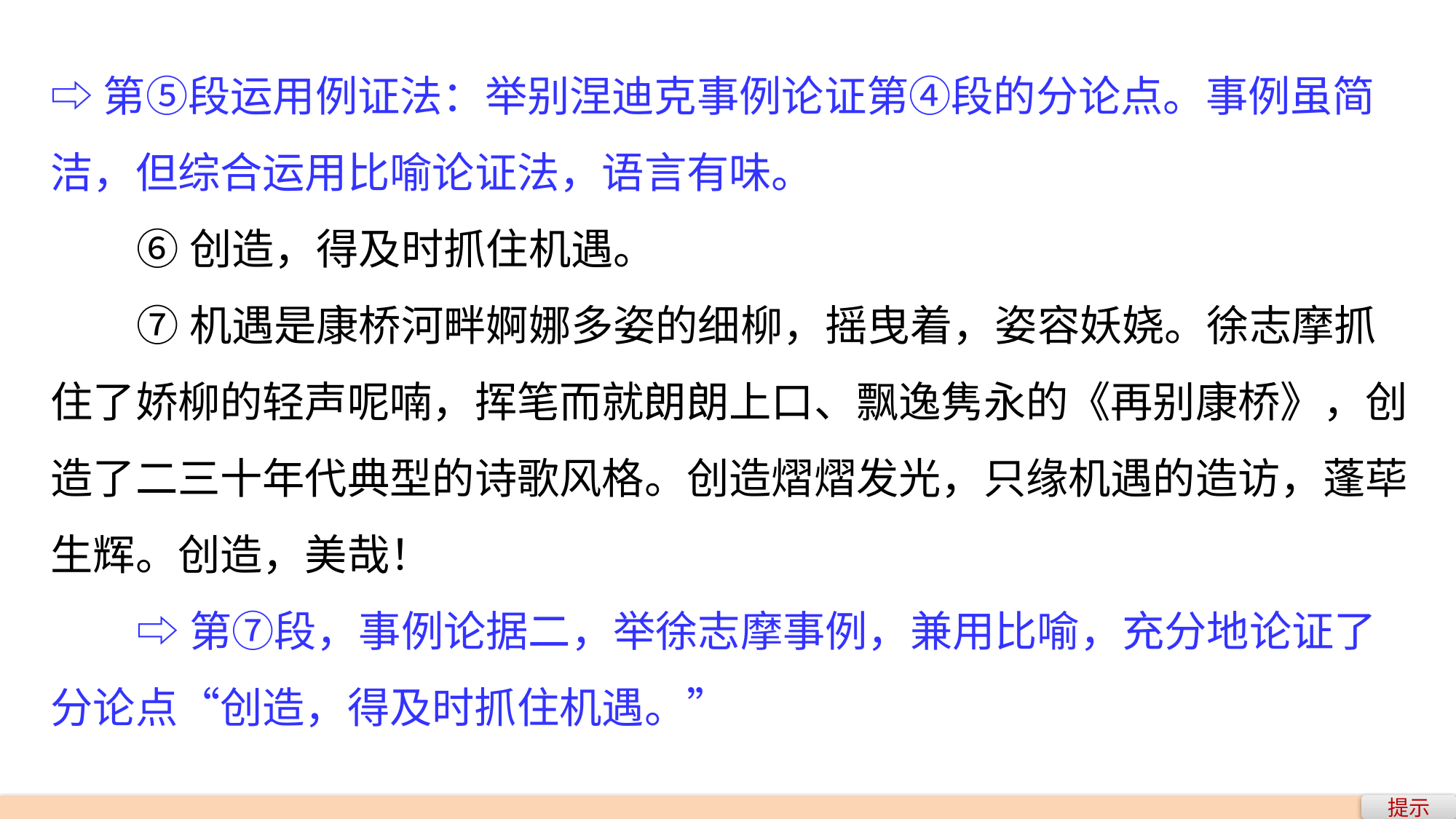

⇨第⑤段运用例证法：举别涅迪克事例论证第④段的分论点。事例虽简洁，但综合运用比喻论证法，语言有味。
⑥创造，得及时抓住机遇。
⑦机遇是康桥河畔婀娜多姿的细柳，摇曳着，姿容妖娆。徐志摩抓住了娇柳的轻声呢喃，挥笔而就朗朗上口、飘逸隽永的《再别康桥》，创造了二三十年代典型的诗歌风格。创造熠熠发光，只缘机遇的造访，蓬荜生辉。创造，美哉！
⇨第⑦段，事例论据二，举徐志摩事例，兼用比喻，充分地论证了分论点“创造，得及时抓住机遇。”
提示